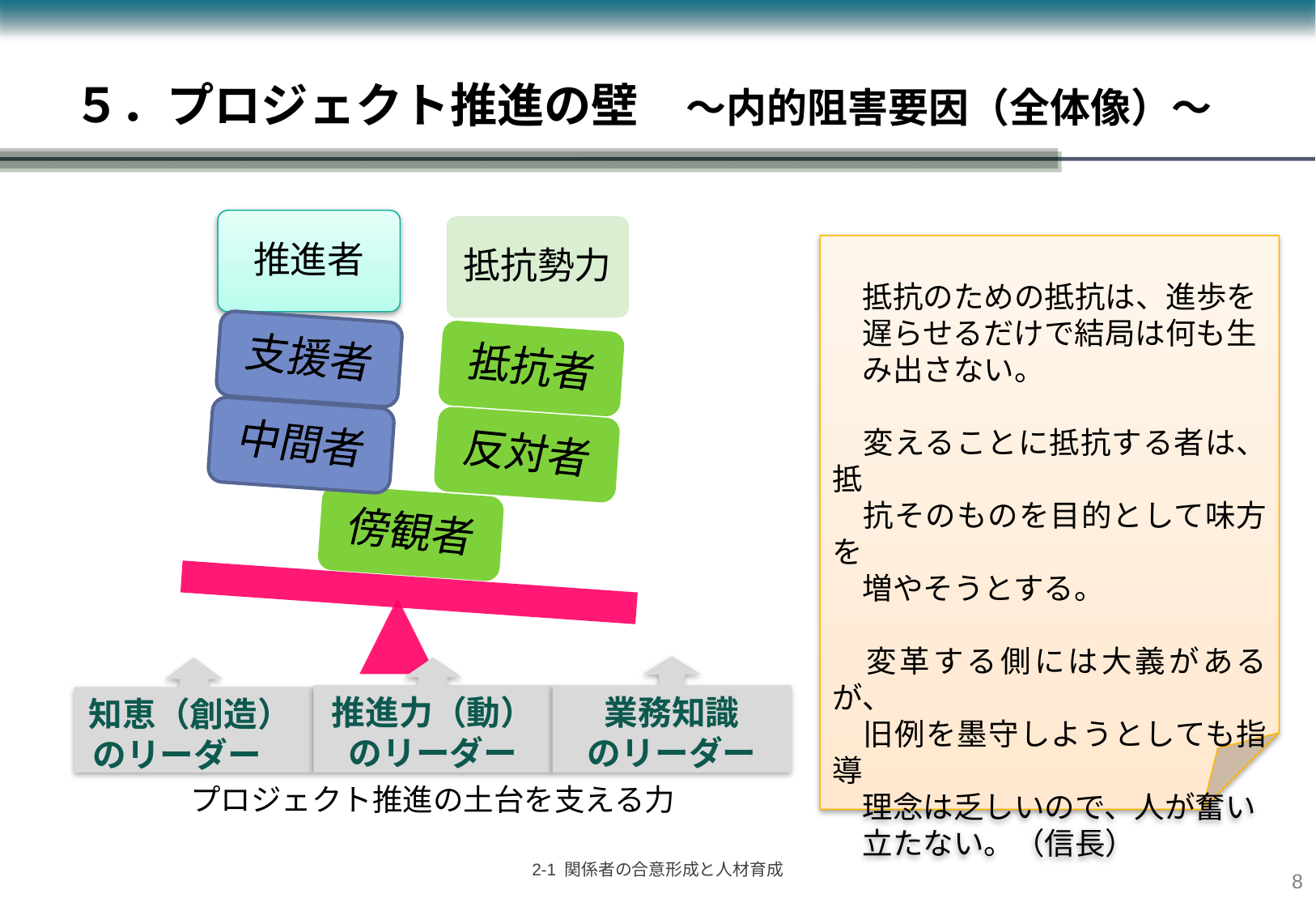

# ５．プロジェクト推進の壁　～内的阻害要因（全体像）～
推進者
抵抗勢力
傍観者
反対者
抵抗者
中間者
支援者

　抵抗のための抵抗は、進歩を
　遅らせるだけで結局は何も生
　み出さない。

　変えることに抵抗する者は、抵
　抗そのものを目的として味方を
　増やそうとする。

　変革する側には大義があるが、
　旧例を墨守しようとしても指導
　理念は乏しいので、人が奮い
　立たない。（信長）

　　　　　　　廣済堂文庫「信長謀殺」より
業務知識
のリーダー
知恵（創造）
のリーダー

推進力（動）
のリーダー
プロジェクト推進の土台を支える力
8
2-1 関係者の合意形成と人材育成